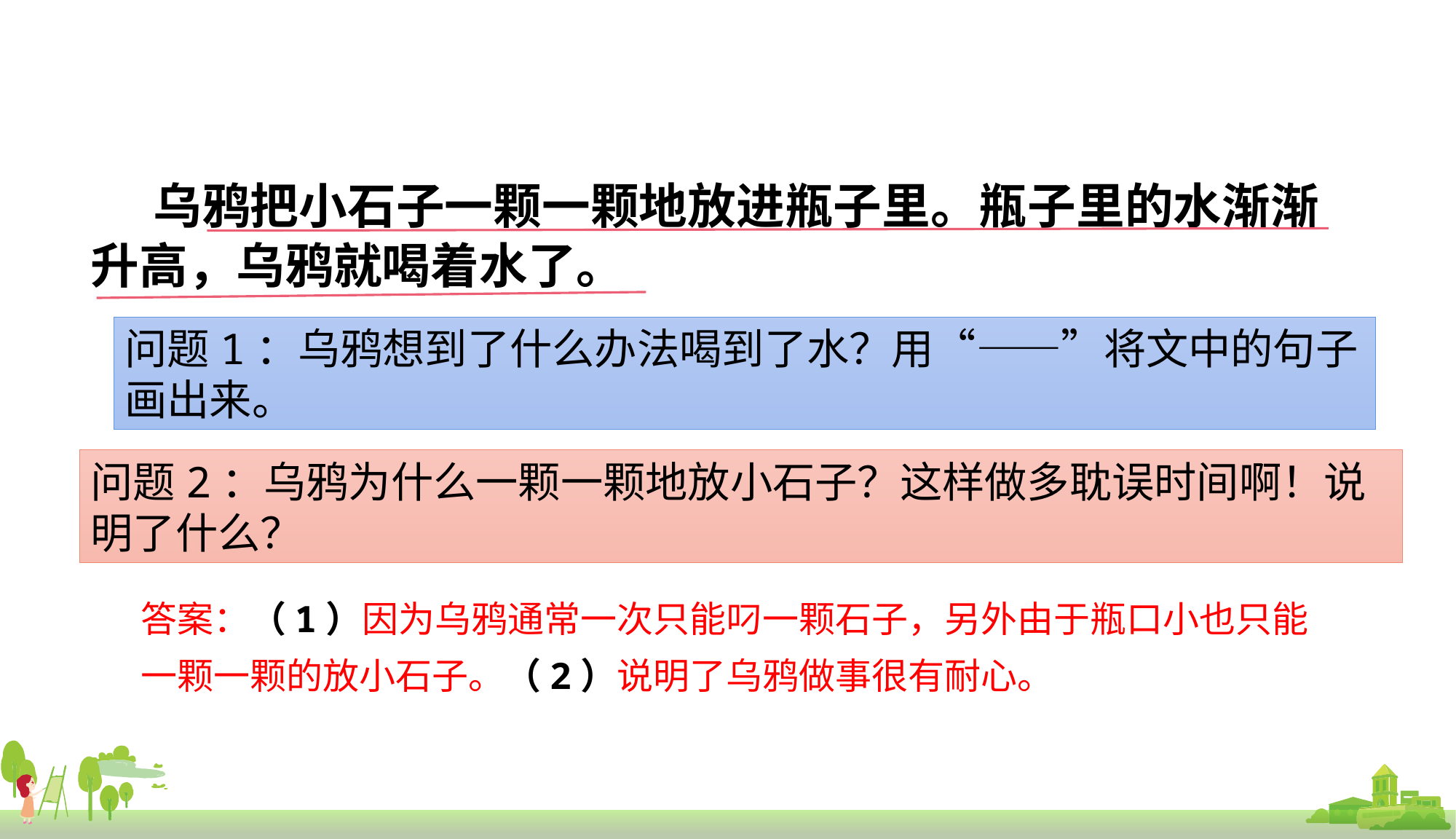

乌鸦把小石子一颗一颗地放进瓶子里。瓶子里的水渐渐升高，乌鸦就喝着水了。
问题1：乌鸦想到了什么办法喝到了水？用“——”将文中的句子画出来。
问题2：乌鸦为什么一颗一颗地放小石子？这样做多耽误时间啊！说明了什么？
答案：（1）因为乌鸦通常一次只能叼一颗石子，另外由于瓶口小也只能一颗一颗的放小石子。（2）说明了乌鸦做事很有耐心。